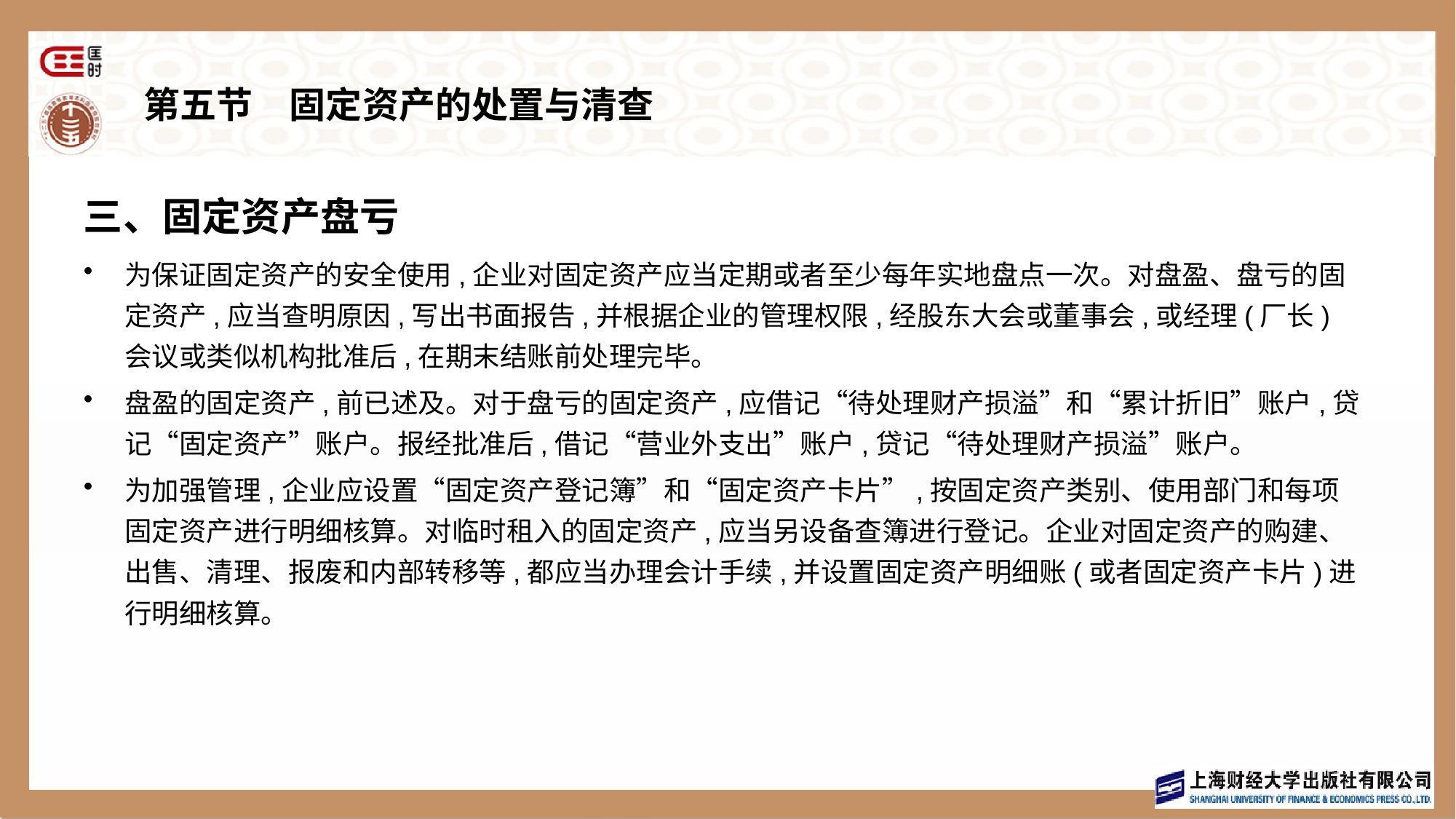

# 第五节　固定资产的处置与清查
三、固定资产盘亏
为保证固定资产的安全使用,企业对固定资产应当定期或者至少每年实地盘点一次。对盘盈、盘亏的固定资产,应当查明原因,写出书面报告,并根据企业的管理权限,经股东大会或董事会,或经理(厂长)会议或类似机构批准后,在期末结账前处理完毕。
盘盈的固定资产,前已述及。对于盘亏的固定资产,应借记“待处理财产损溢”和“累计折旧”账户,贷记“固定资产”账户。报经批准后,借记“营业外支出”账户,贷记“待处理财产损溢”账户。
为加强管理,企业应设置“固定资产登记簿”和“固定资产卡片”,按固定资产类别、使用部门和每项固定资产进行明细核算。对临时租入的固定资产,应当另设备查簿进行登记。企业对固定资产的购建、出售、清理、报废和内部转移等,都应当办理会计手续,并设置固定资产明细账(或者固定资产卡片)进行明细核算。